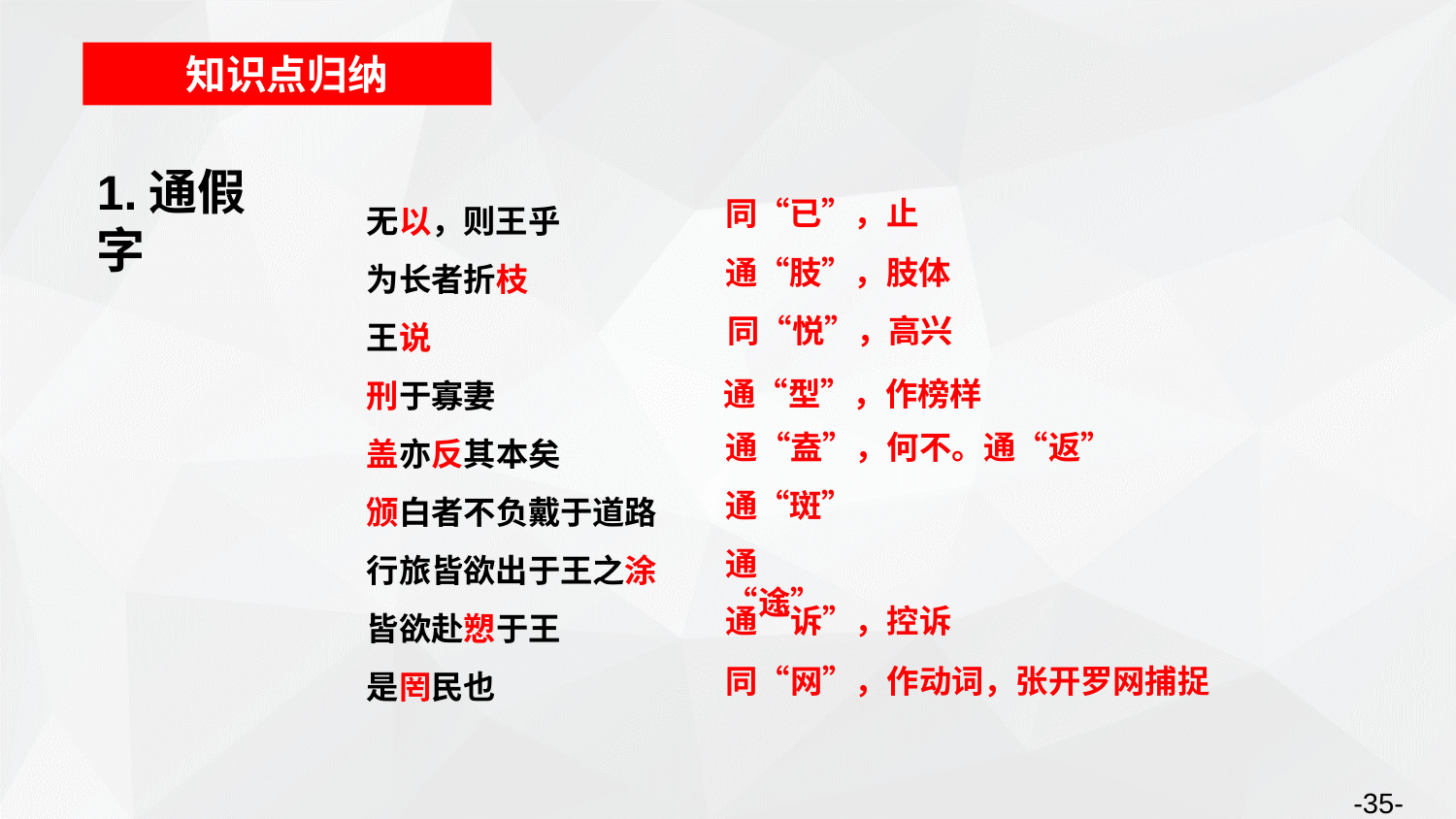

知识点归纳
1.通假字
无以，则王乎
为长者折枝
王说
刑于寡妻
盖亦反其本矣
颁白者不负戴于道路
行旅皆欲出于王之涂
皆欲赴愬于王
是罔民也
同“已”，止
通“肢”，肢体
同“悦”，高兴
通“型”，作榜样
通“盍”，何不。通“返”
通“斑”
通“途”
通“诉”，控诉
同“网”，作动词，张开罗网捕捉
-35-